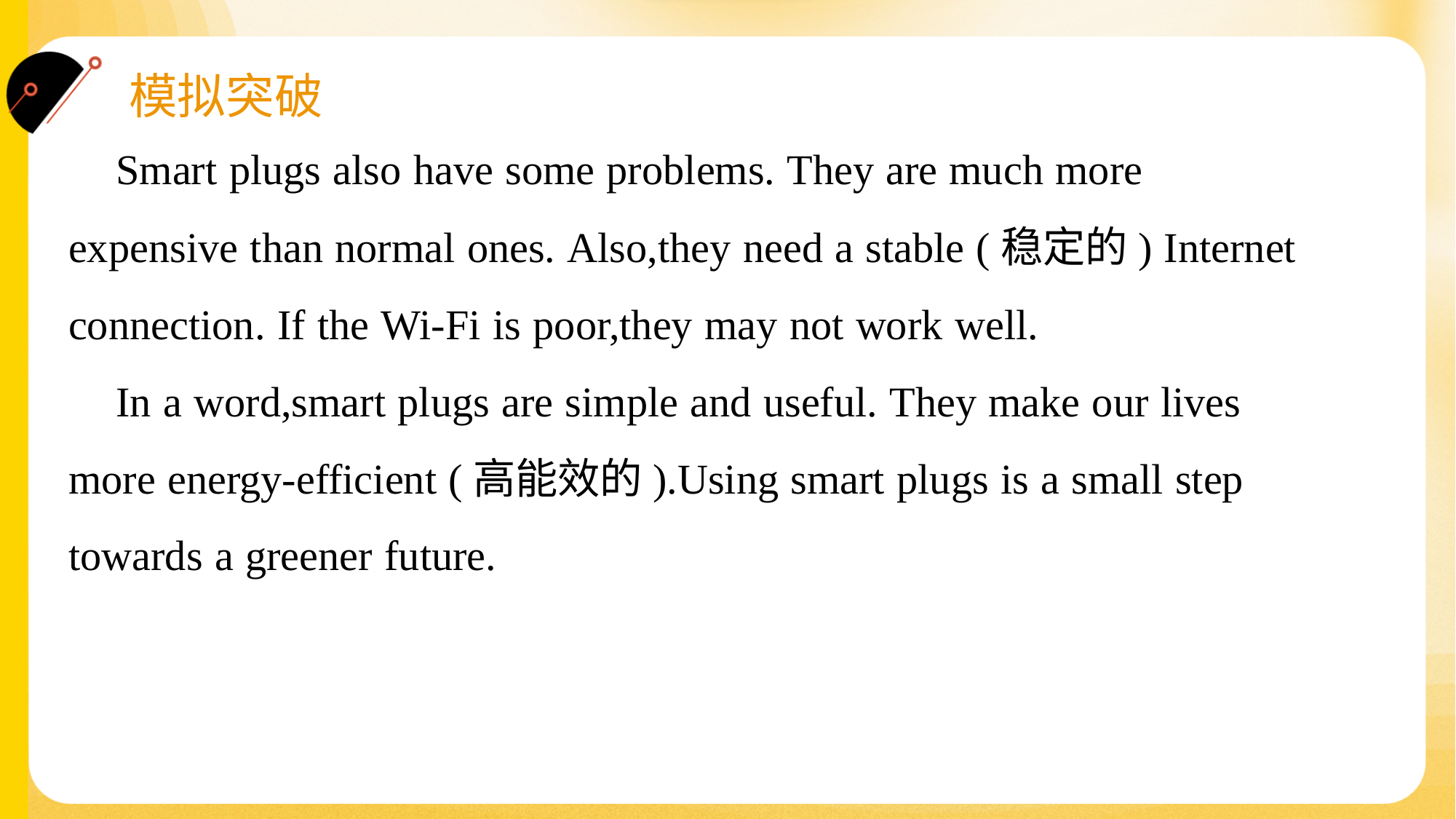

Smart plugs also have some problems. They are much more
expensive than normal ones. Also,they need a stable (稳定的) Internet
connection. If the Wi-Fi is poor,they may not work well.
    In a word,smart plugs are simple and useful. They make our lives
more energy-efficient (高能效的).Using smart plugs is a small step
towards a greener future.#1.7